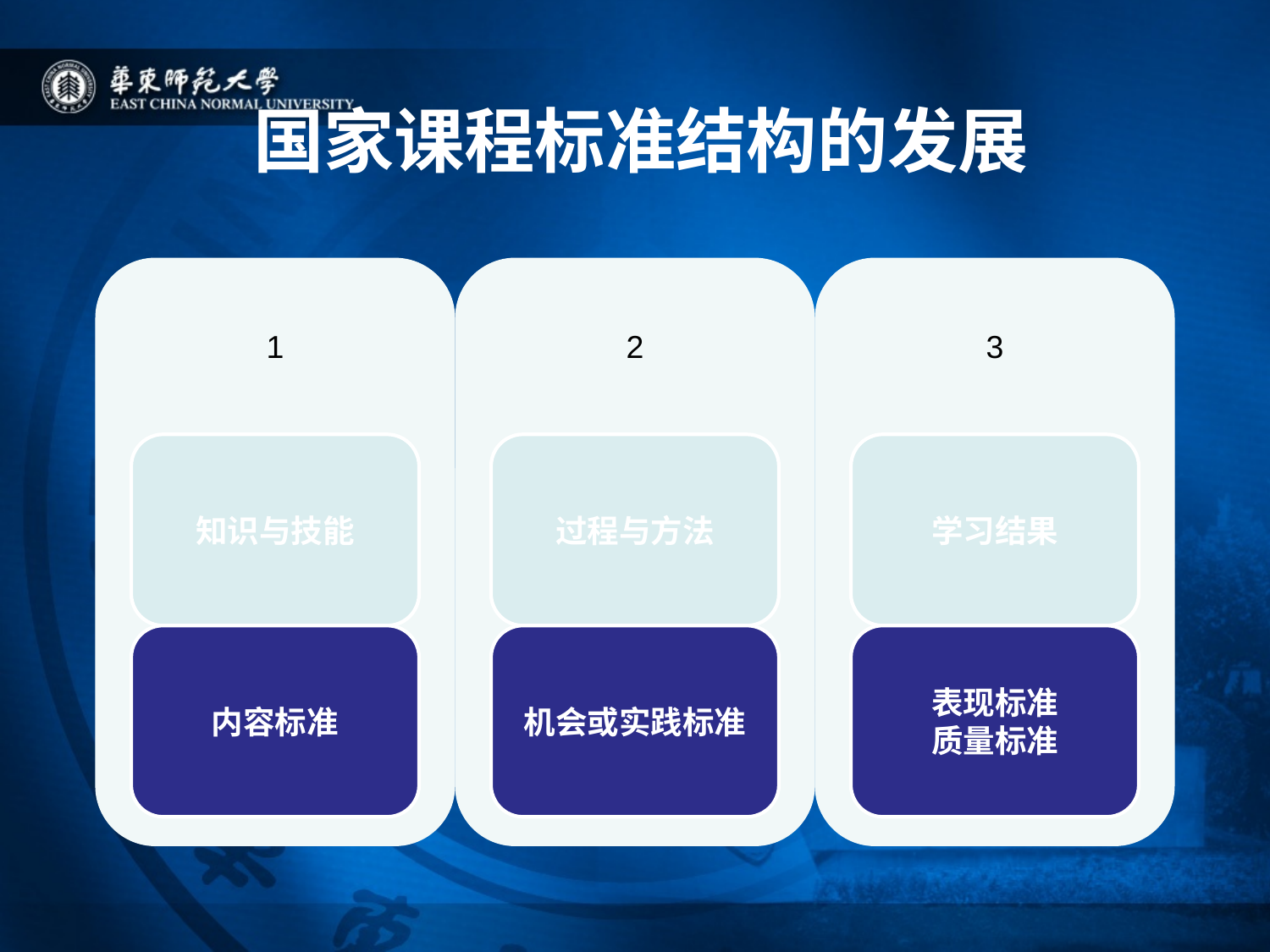

# 国家课程标准结构的发展
1
知识与技能
内容标准
2
过程与方法
机会或实践标准
3
学习结果
表现标准
质量标准